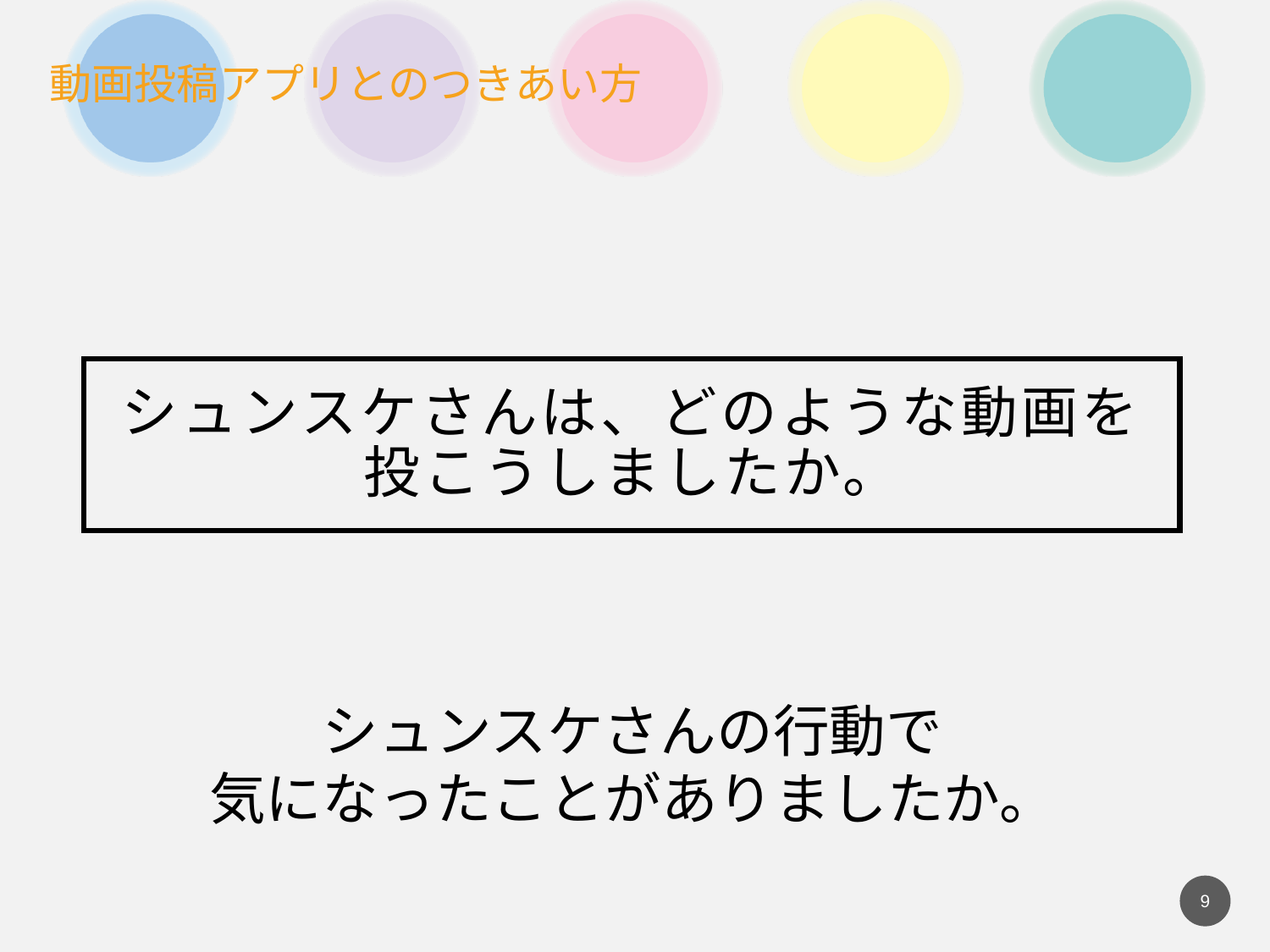

シュンスケさんは、どのような動画を
投こうしましたか。
シュンスケさんの行動で
気になったことがありましたか。
9